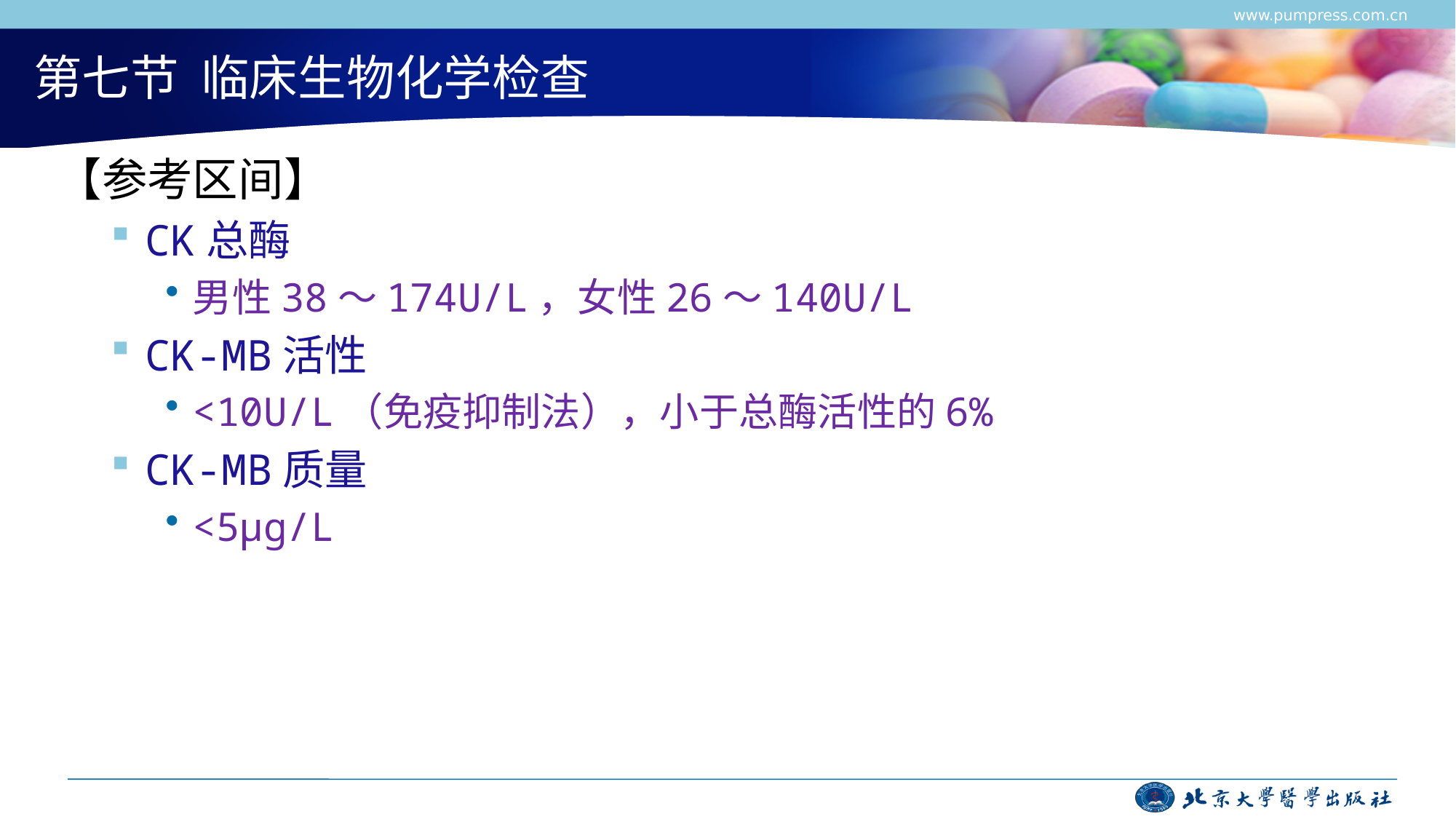

www.pumpress.com.cn
# 第七节  临床生物化学检查
【参考区间】
CK总酶
男性38～174U/L，女性26～140U/L
CK-MB活性
<10U/L（免疫抑制法），小于总酶活性的6%
CK-MB质量
<5μg/L